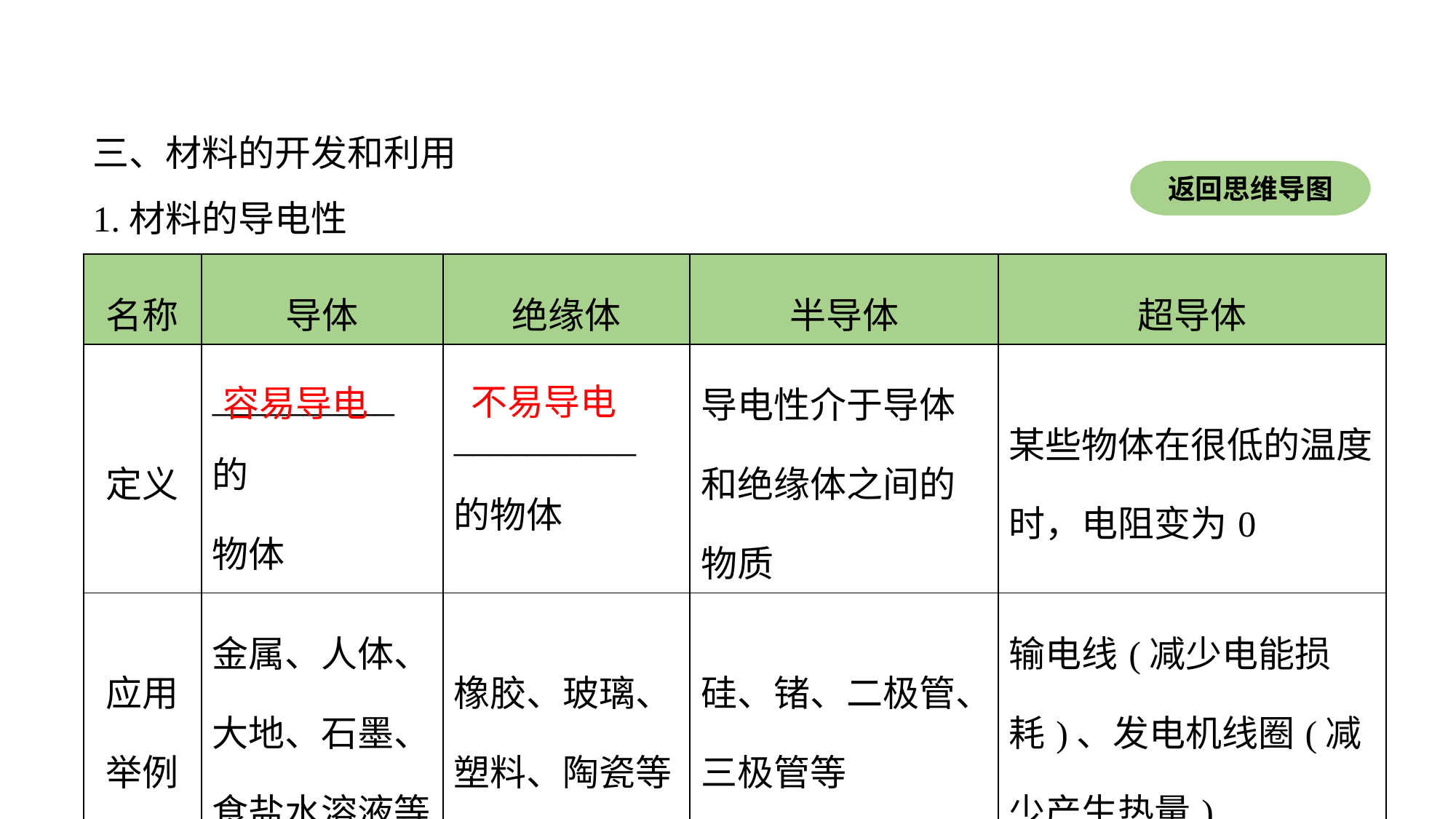

三、材料的开发和利用
1.材料的导电性
返回思维导图
| 名称 | 导体 | 绝缘体 | 半导体 | 超导体 |
| --- | --- | --- | --- | --- |
| 定义 | \_\_\_\_\_\_\_\_\_\_的 物体 | \_\_\_\_\_\_\_\_\_\_的物体 | 导电性介于导体和绝缘体之间的物质 | 某些物体在很低的温度时，电阻变为0 |
| 应用 举例 | 金属、人体、大地、石墨、食盐水溶液等 | 橡胶、玻璃、塑料、陶瓷等 | 硅、锗、二极管、三极管等 | 输电线(减少电能损耗)、发电机线圈(减少产生热量) |
不易导电
容易导电